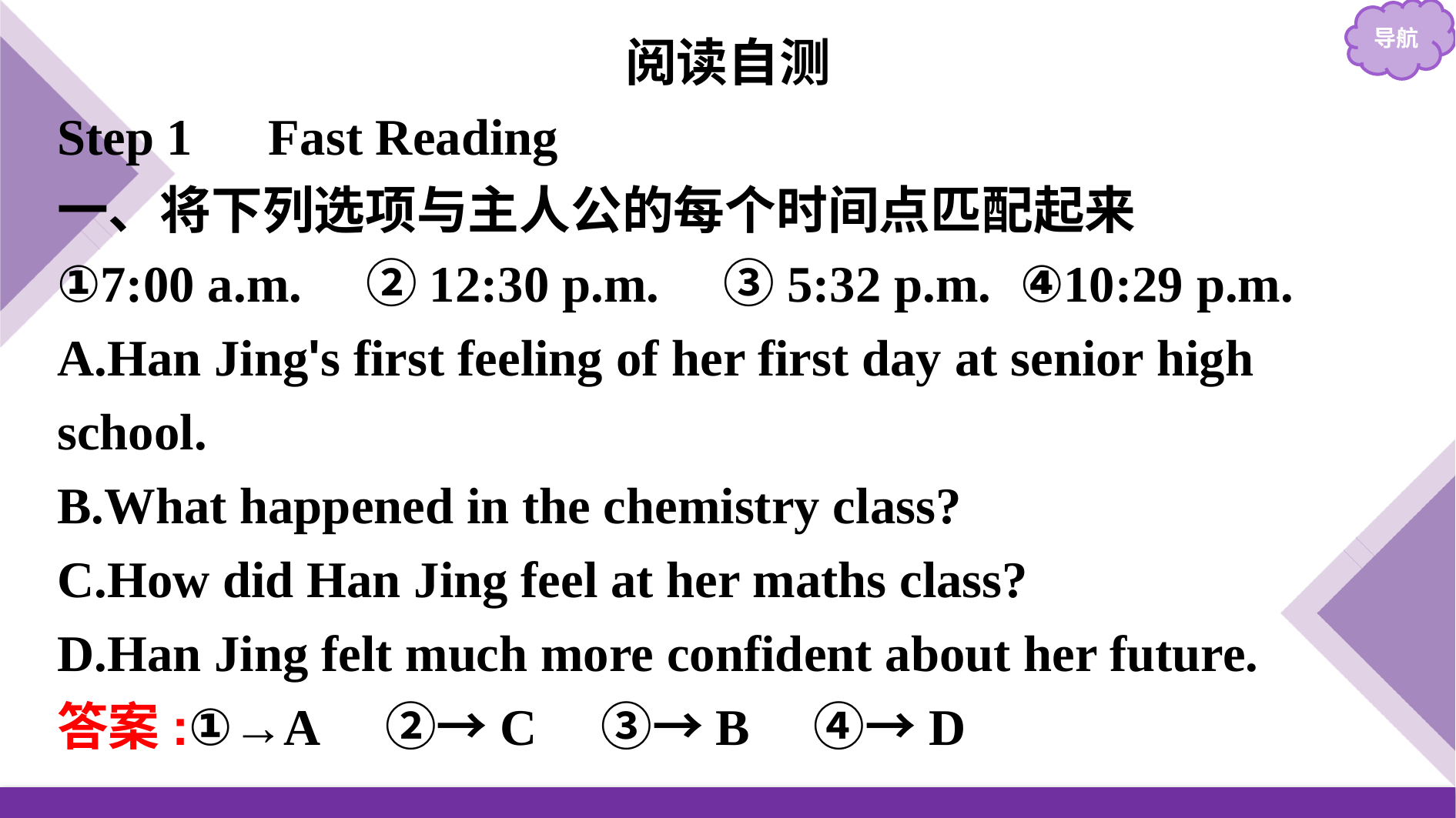

阅读自测
Step 1　Fast Reading
一、将下列选项与主人公的每个时间点匹配起来
①7:00 a.m.　②12:30 p.m.　③5:32 p.m.  ④10:29 p.m.
A.Han Jing's first feeling of her first day at senior high school.
B.What happened in the chemistry class?
C.How did Han Jing feel at her maths class?
D.Han Jing felt much more confident about her future.
答案:①→A　②→C　③→B　④→D